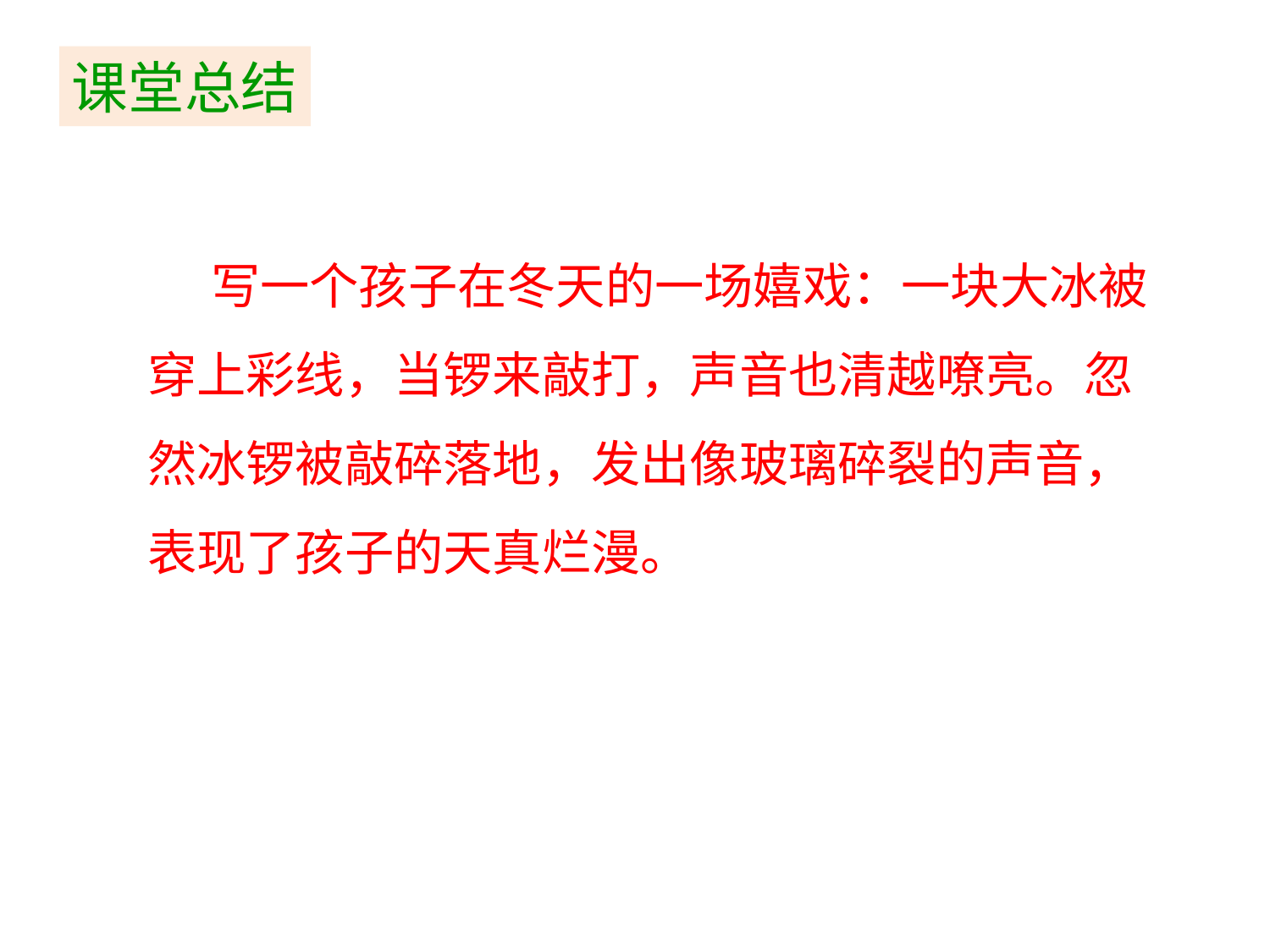

课堂总结
写一个孩子在冬天的一场嬉戏：一块大冰被穿上彩线，当锣来敲打，声音也清越嘹亮。忽然冰锣被敲碎落地，发出像玻璃碎裂的声音，表现了孩子的天真烂漫。